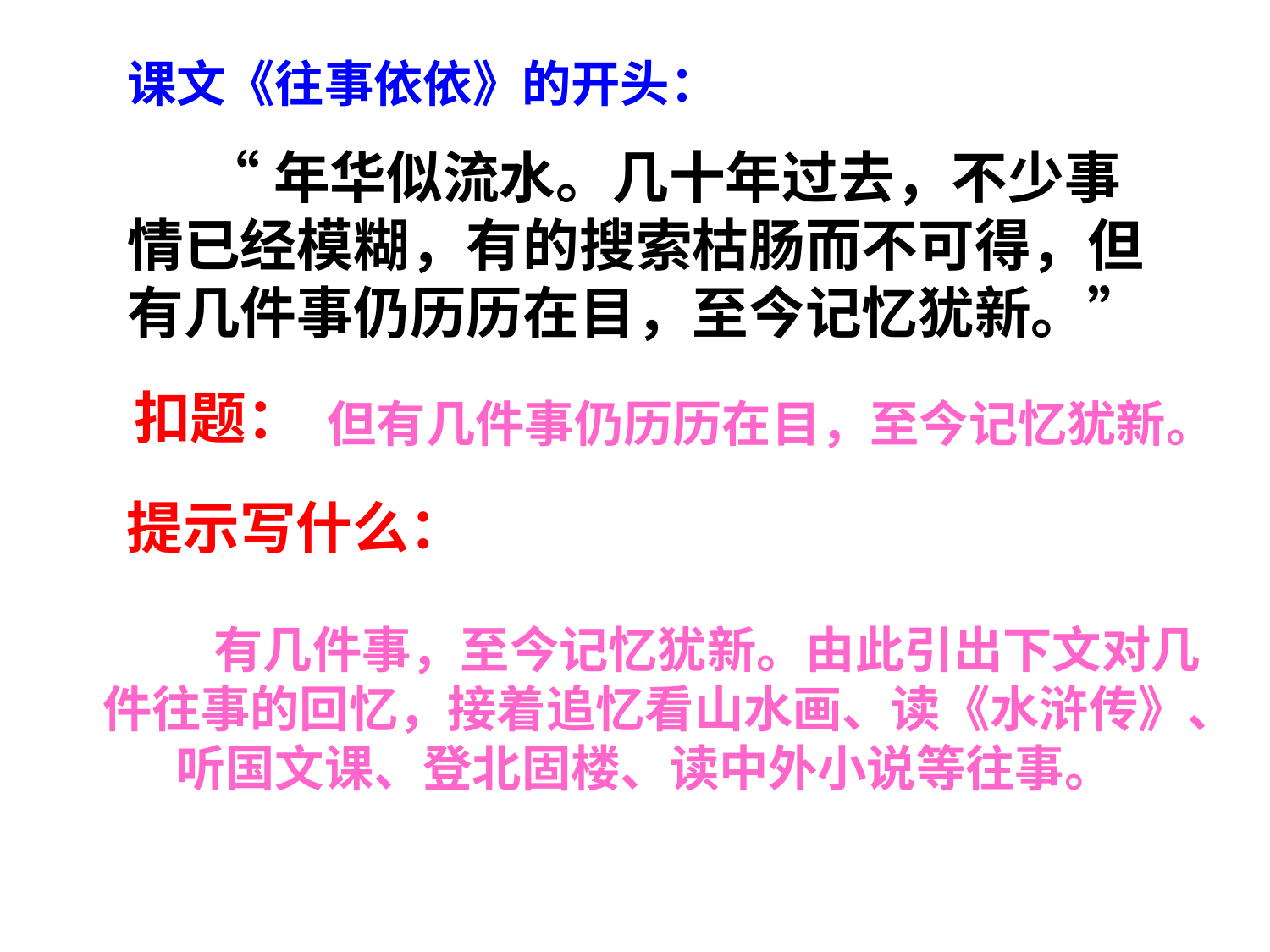

课文《往事依依》的开头：
        “年华似流水。几十年过去，不少事情已经模糊，有的搜索枯肠而不可得，但有几件事仍历历在目，至今记忆犹新。”
 扣题：
但有几件事仍历历在目，至今记忆犹新。
  提示写什么：

          有几件事，至今记忆犹新。由此引出下文对几件往事的回忆，接着追忆看山水画、读《水浒传》、听国文课、登北固楼、读中外小说等往事。